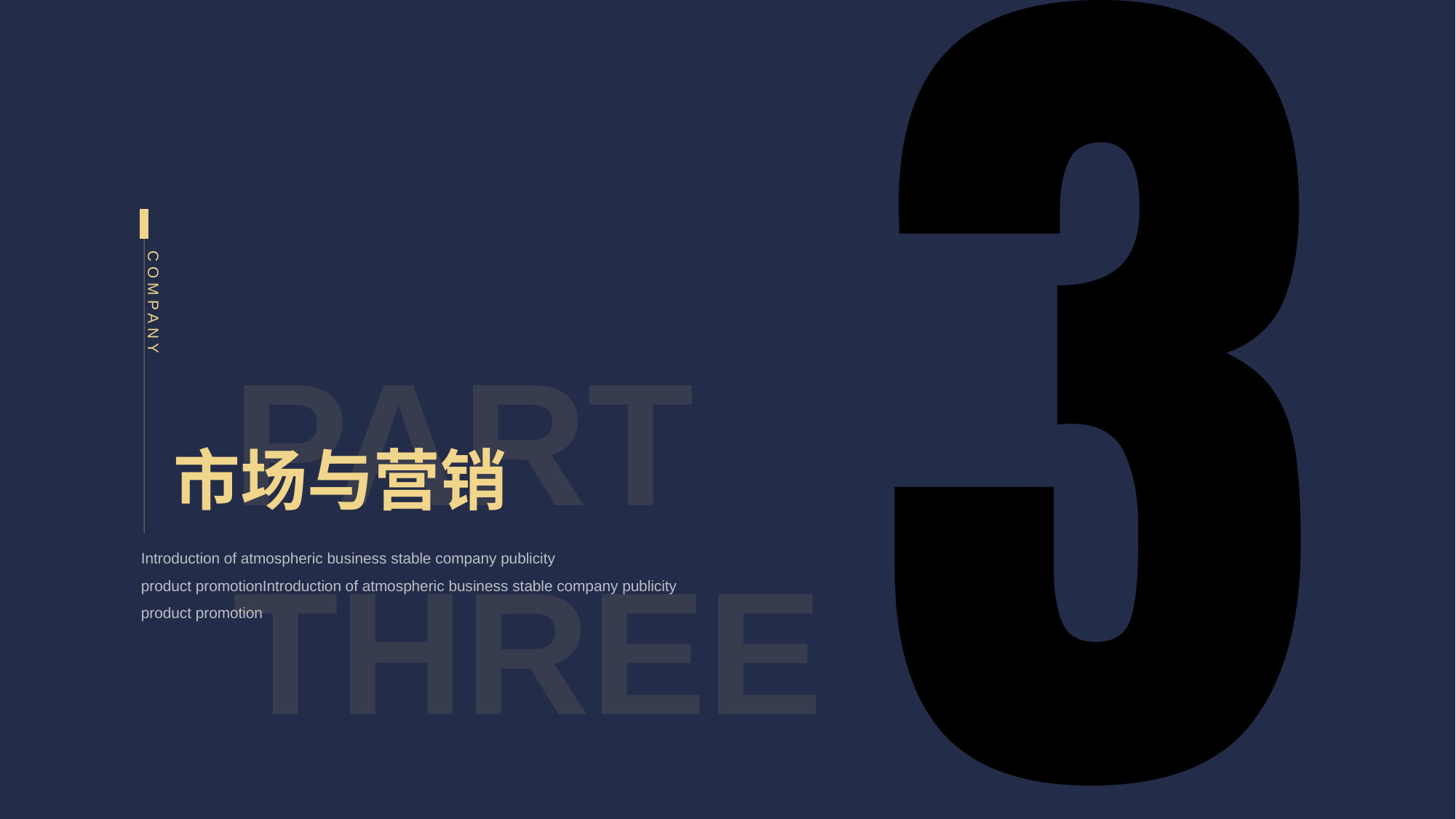

3
PART THREE
COMPANY
市场与营销
Introduction of atmospheric business stable company publicity
product promotionIntroduction of atmospheric business stable company publicity
product promotion